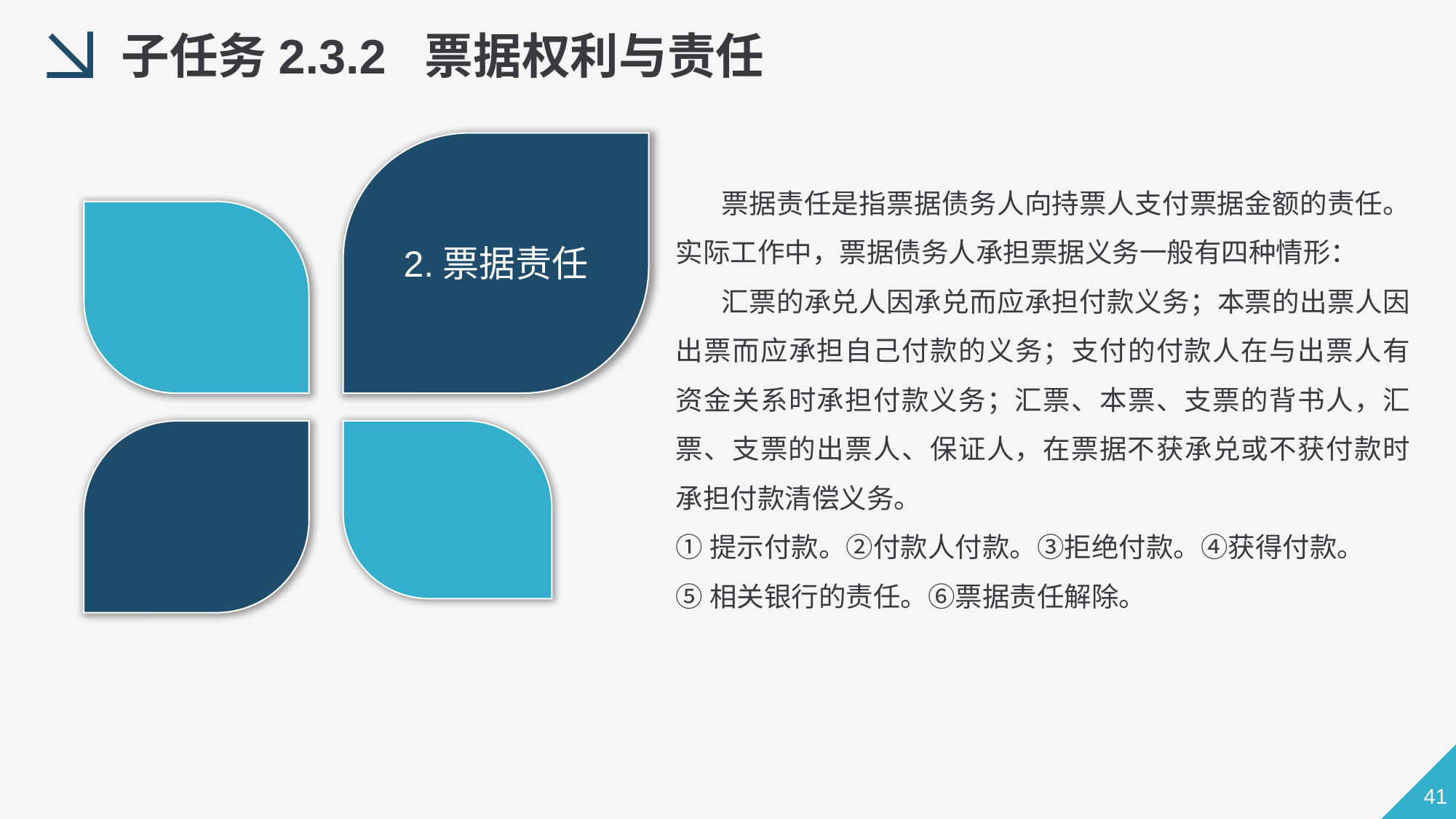

子任务2.3.2  票据权利与责任

      票据责任是指票据债务人向持票人支付票据金额的责任。实际工作中，票据债务人承担票据义务一般有四种情形：
      汇票的承兑人因承兑而应承担付款义务；本票的出票人因出票而应承担自己付款的义务；支付的付款人在与出票人有资金关系时承担付款义务；汇票、本票、支票的背书人，汇票、支票的出票人、保证人，在票据不获承兑或不获付款时承担付款清偿义务。
①提示付款。②付款人付款。③拒绝付款。④获得付款。
⑤相关银行的责任。⑥票据责任解除。

2.票据责任